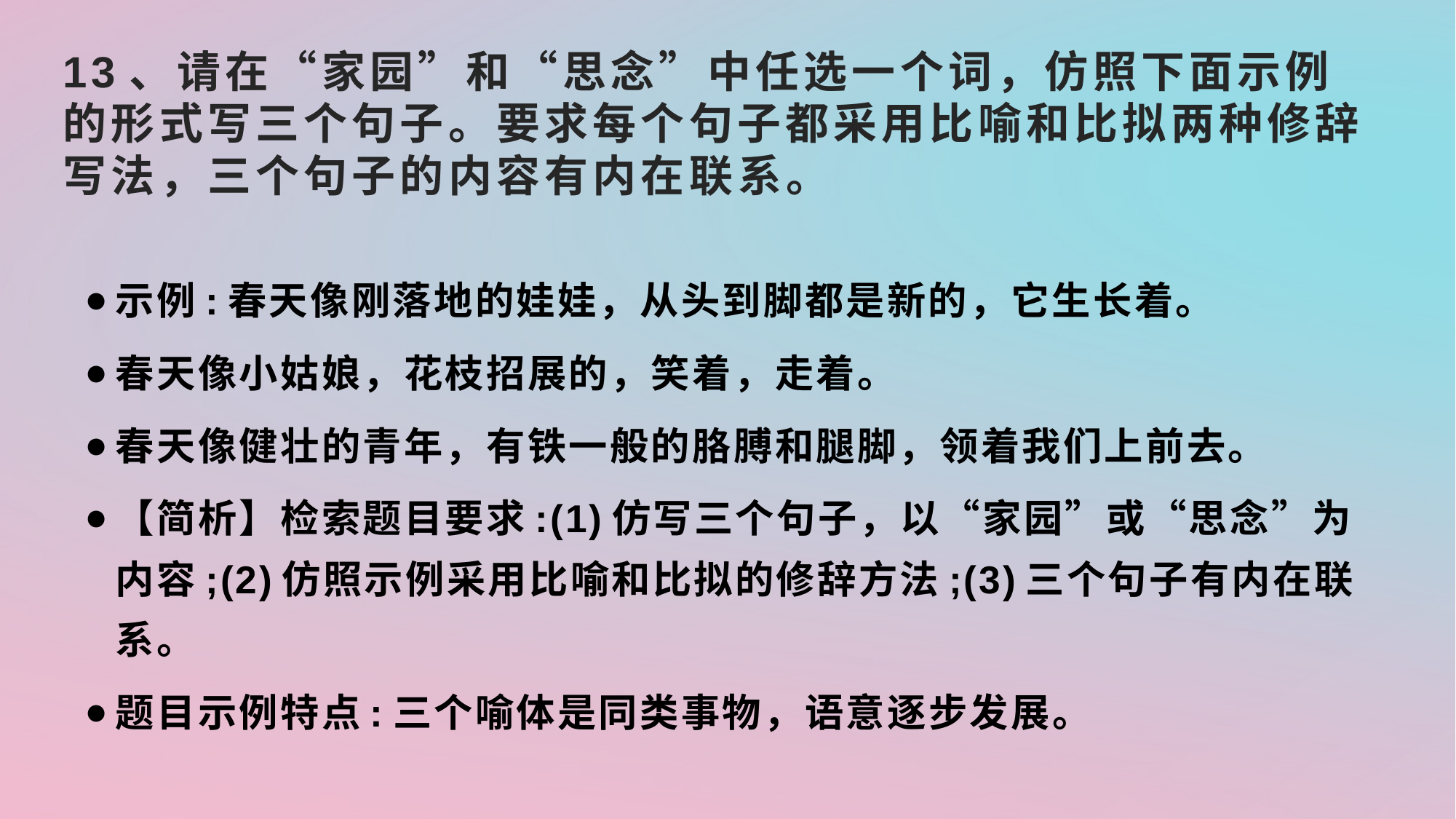

# 13、请在“家园”和“思念”中任选一个词，仿照下面示例的形式写三个句子。要求每个句子都采用比喻和比拟两种修辞写法，三个句子的内容有内在联系。

示例:春天像刚落地的娃娃，从头到脚都是新的，它生长着。
春天像小姑娘，花枝招展的，笑着，走着。
春天像健壮的青年，有铁一般的胳膊和腿脚，领着我们上前去。
【简析】检索题目要求:(1)仿写三个句子，以“家园”或“思念”为内容;(2)仿照示例采用比喻和比拟的修辞方法;(3)三个句子有内在联系。
题目示例特点:三个喻体是同类事物，语意逐步发展。